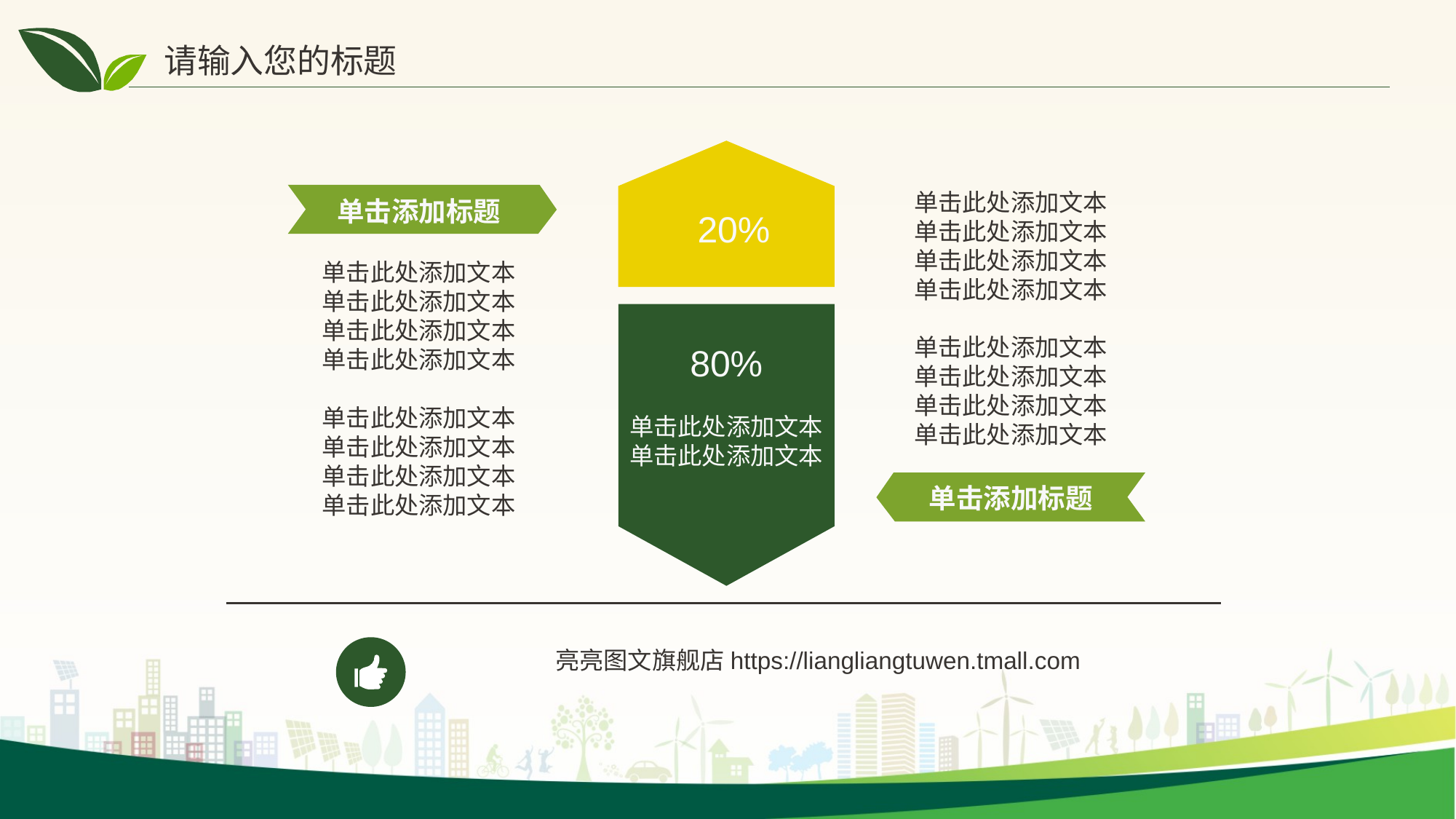

请输入您的标题

单击此处添加文本
单击此处添加文本
单击此处添加文本
单击此处添加文本

单击此处添加文本
单击此处添加文本
单击此处添加文本
单击此处添加文本
单击添加标题
20%
单击此处添加文本
单击此处添加文本
单击此处添加文本
单击此处添加文本

单击此处添加文本
单击此处添加文本
单击此处添加文本
单击此处添加文本
80%

单击此处添加文本
单击此处添加文本
单击添加标题
亮亮图文旗舰店https://liangliangtuwen.tmall.com